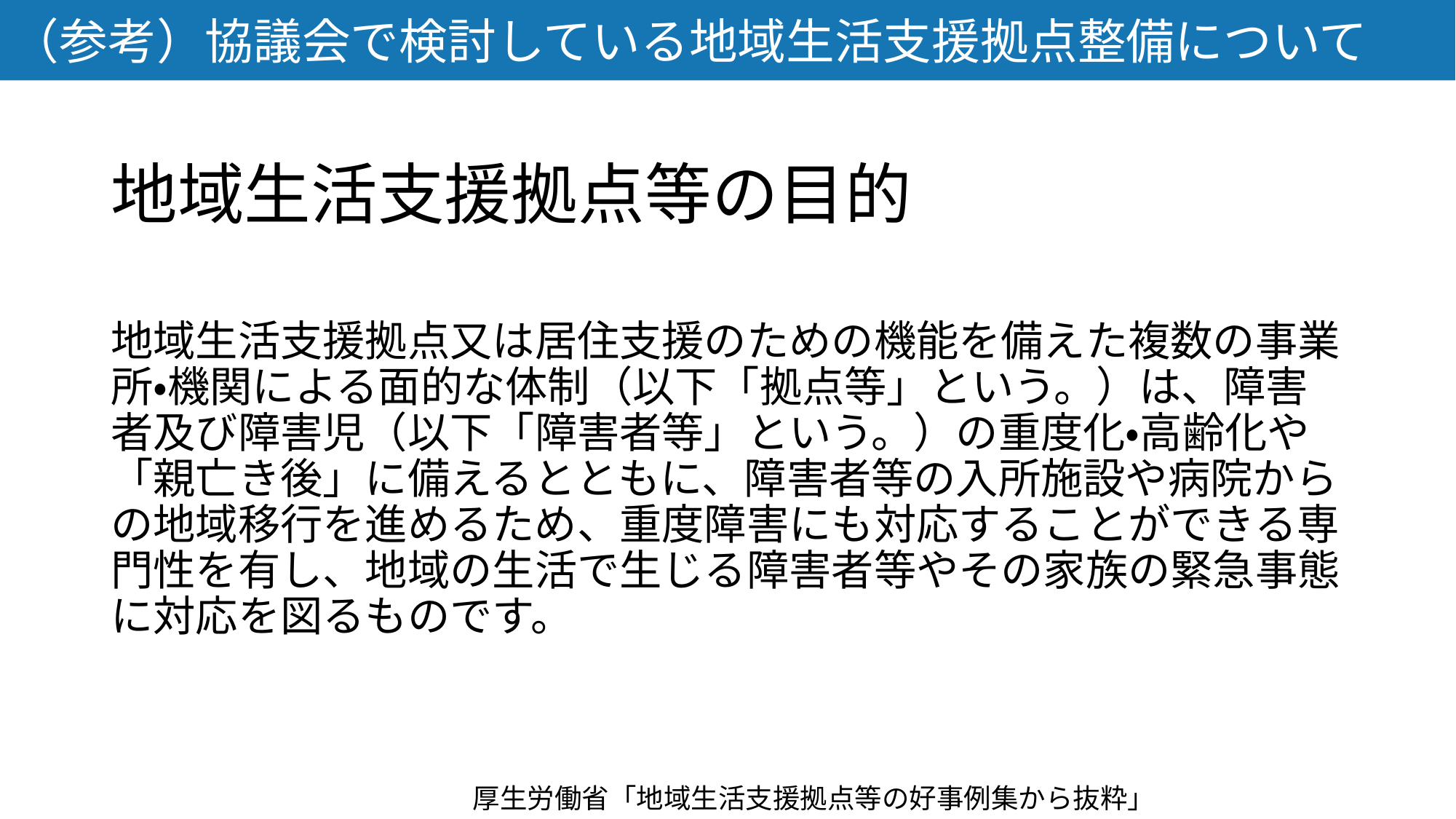

（参考）協議会で検討している地域生活支援拠点整備について
# 地域生活支援拠点等の目的
地域生活支援拠点又は居住支援のための機能を備えた複数の事業所・機関による面的な体制（以下「拠点等」という。）は、障害者及び障害児（以下「障害者等」という。）の重度化・高齢化や「親亡き後」に備えるとともに、障害者等の入所施設や病院からの地域移行を進めるため、重度障害にも対応することができる専門性を有し、地域の生活で生じる障害者等やその家族の緊急事態に対応を図るものです。
厚生労働省「地域生活支援拠点等の好事例集から抜粋」